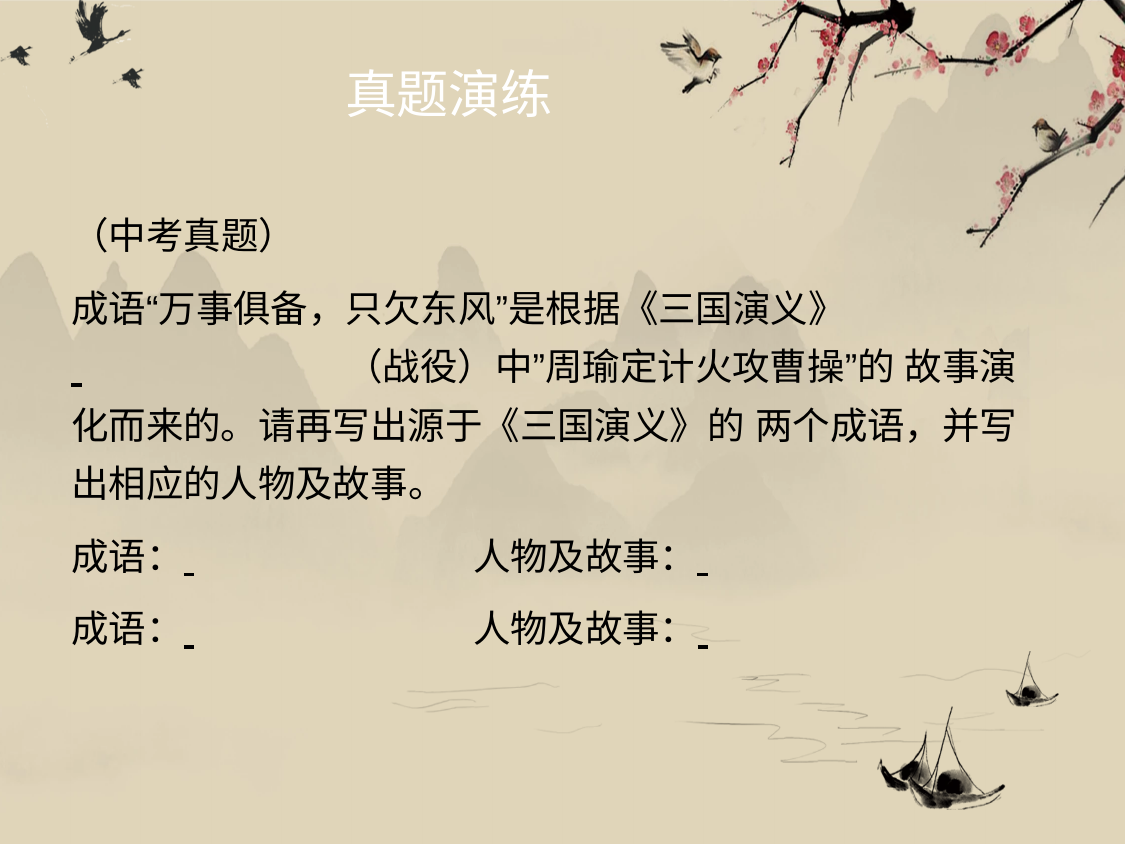

# 真题演练
（中考真题）
成语“万事俱备，只欠东风”是根据《三国演义》
 	（战役）中”周瑜定计火攻曹操”的 故事演化而来的。请再写出源于《三国演义》的 两个成语，并写出相应的人物及故事。
成语： 	人物及故事：
成语： 	人物及故事：